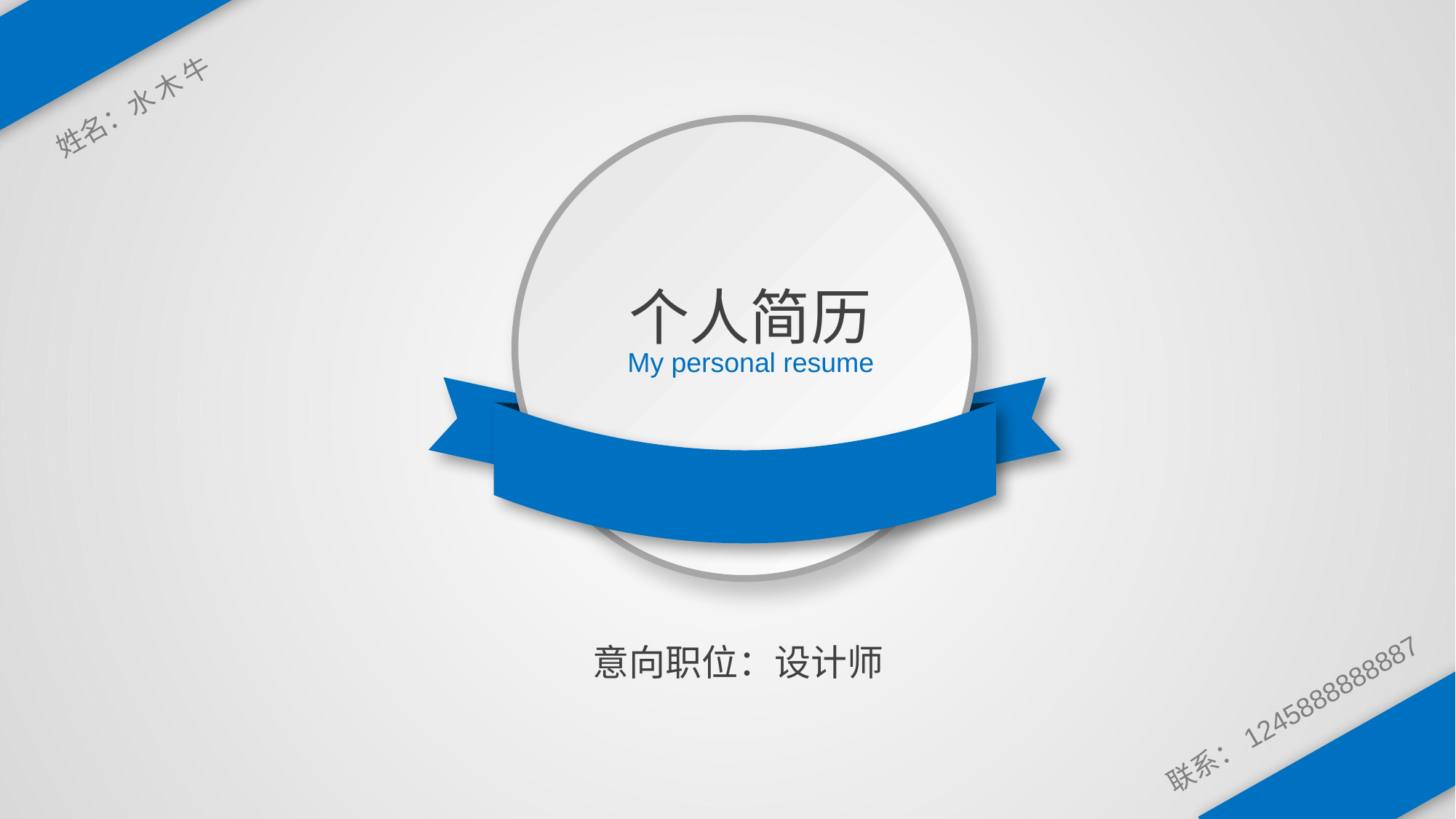

姓名：水木牛

个人简历
My personal resume

意向职位：设计师
联系：1245888888887